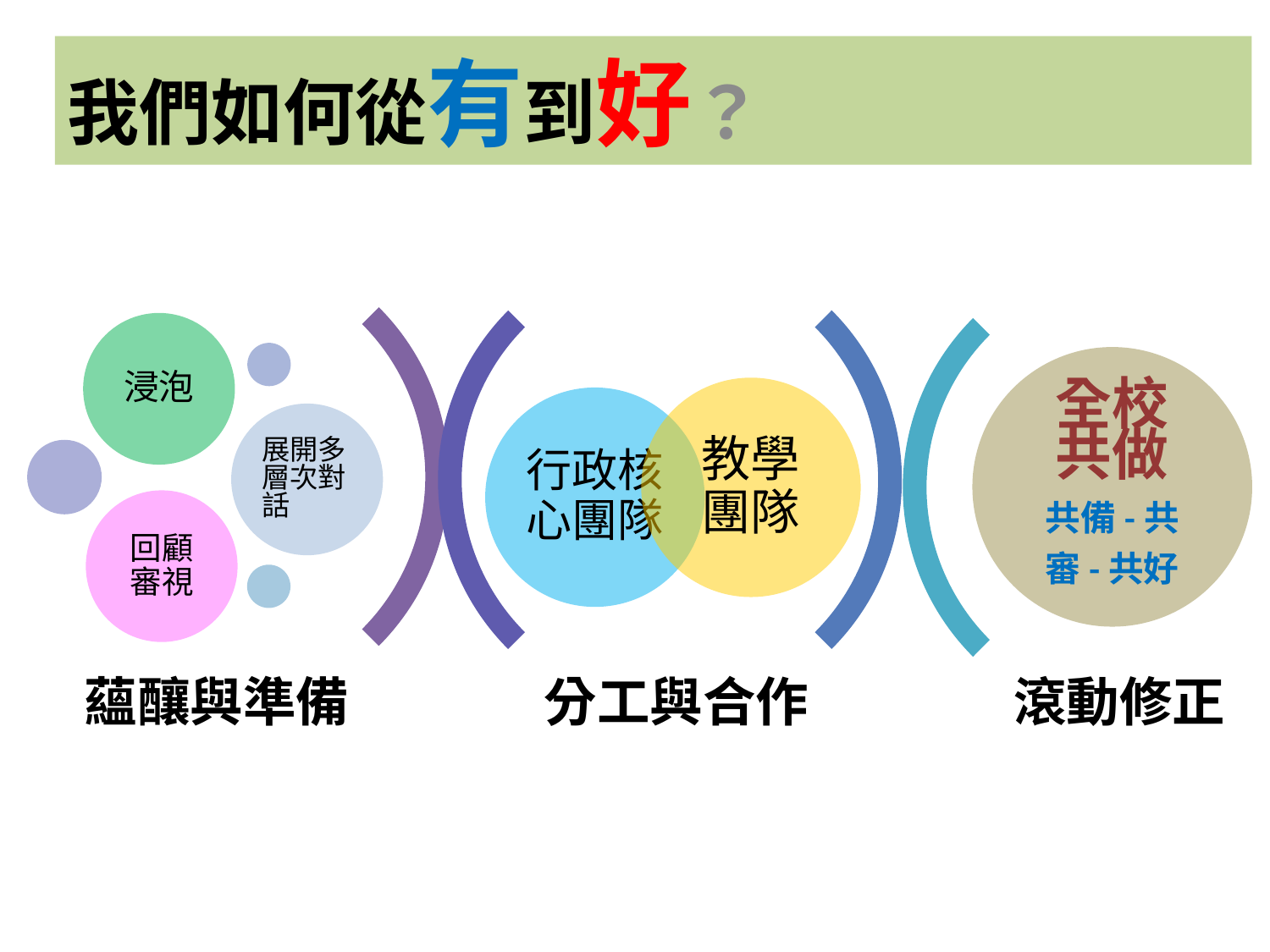

我們如何從有到好？
分工與合作
滾動修正
行政核心團隊
教學
團隊
浸泡
展開多層次對話
回顧審視
全校共做
共備-共審-共好
蘊釀與準備